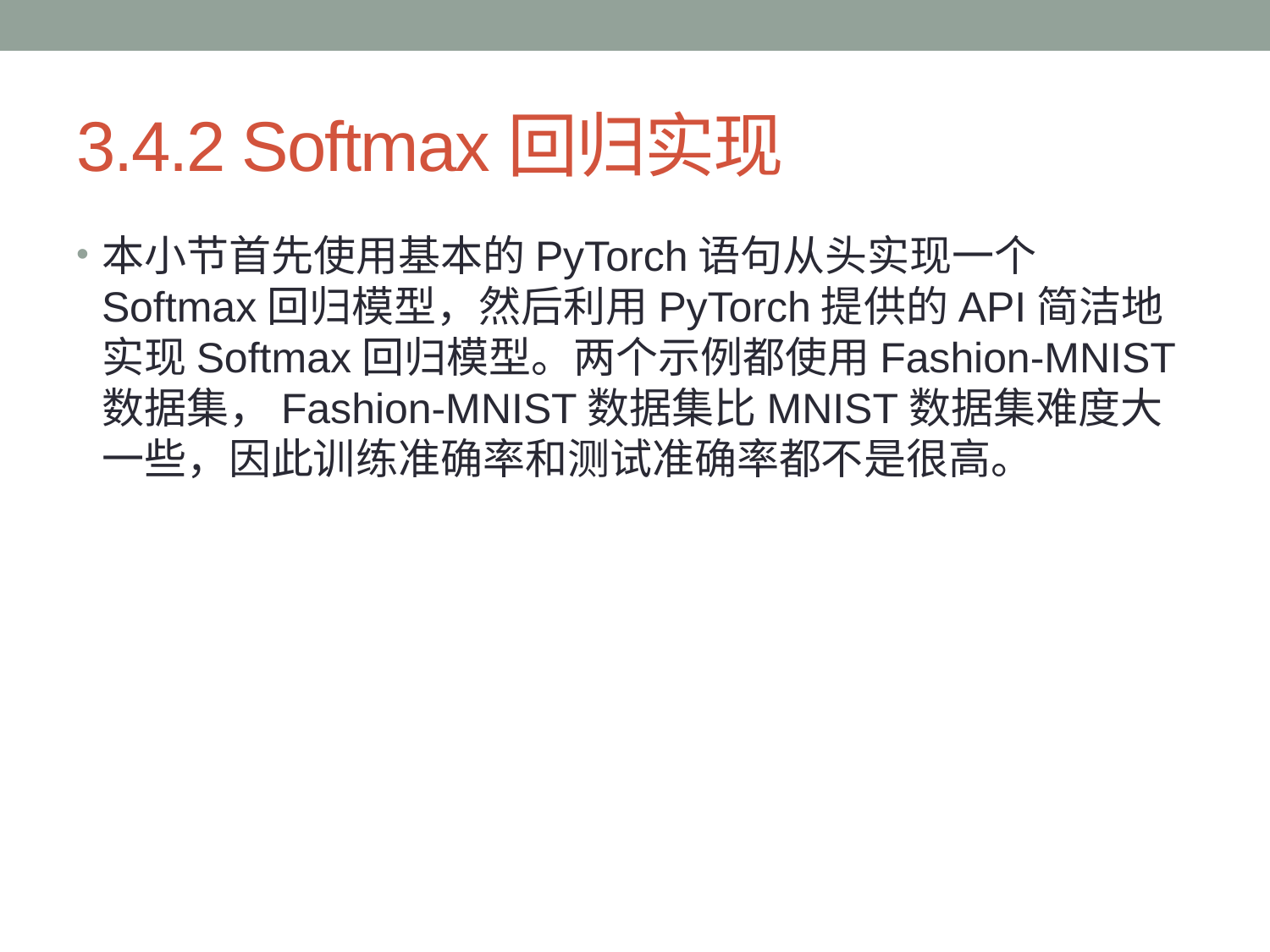

# 3.4.2 Softmax回归实现
本小节首先使用基本的PyTorch语句从头实现一个Softmax回归模型，然后利用PyTorch提供的API简洁地实现Softmax回归模型。两个示例都使用Fashion-MNIST数据集，Fashion-MNIST数据集比MNIST数据集难度大一些，因此训练准确率和测试准确率都不是很高。